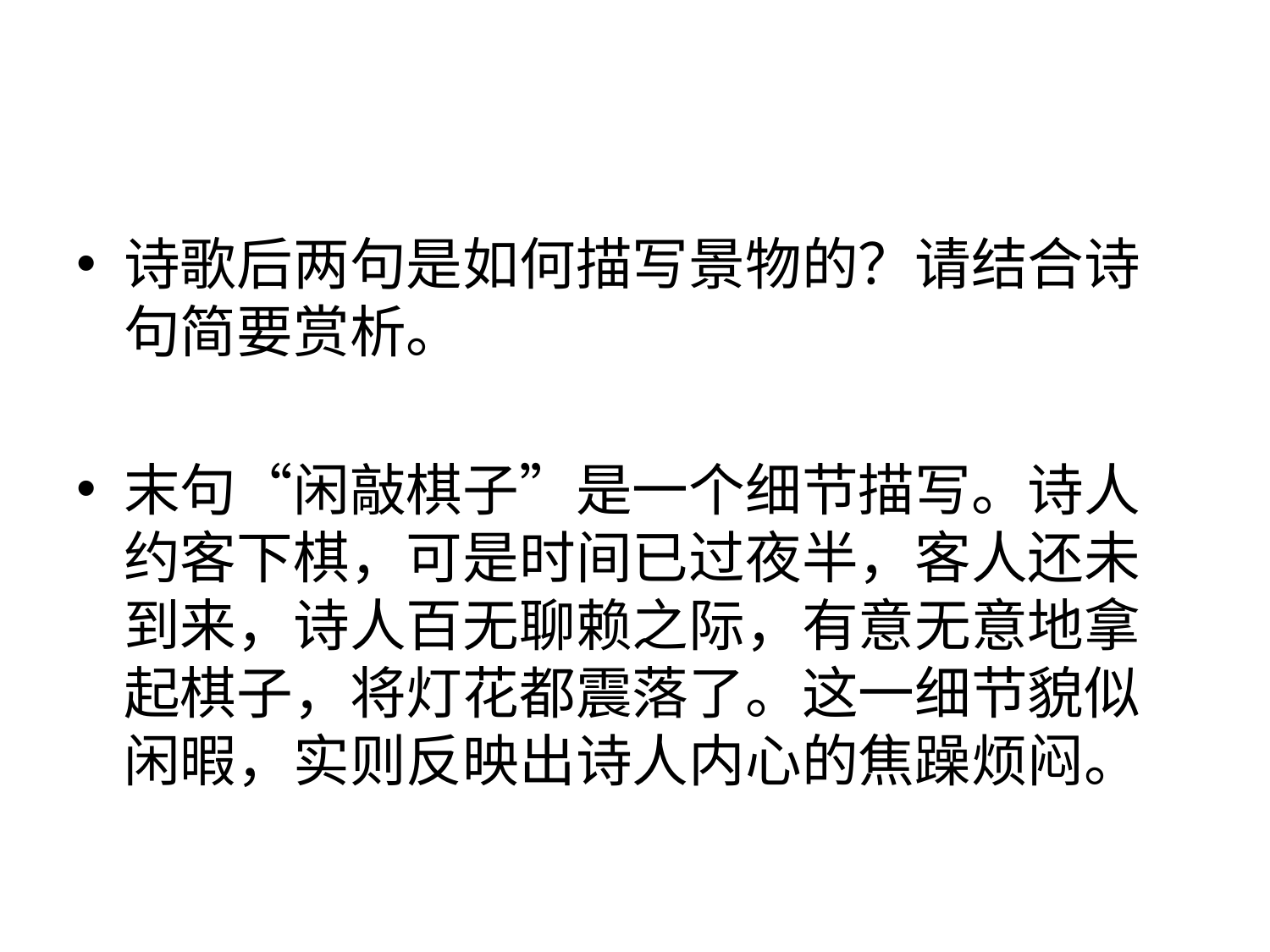

#
诗歌后两句是如何描写景物的？请结合诗句简要赏析。

末句“闲敲棋子”是一个细节描写。诗人约客下棋，可是时间已过夜半，客人还未到来，诗人百无聊赖之际，有意无意地拿起棋子，将灯花都震落了。这一细节貌似闲暇，实则反映出诗人内心的焦躁烦闷。